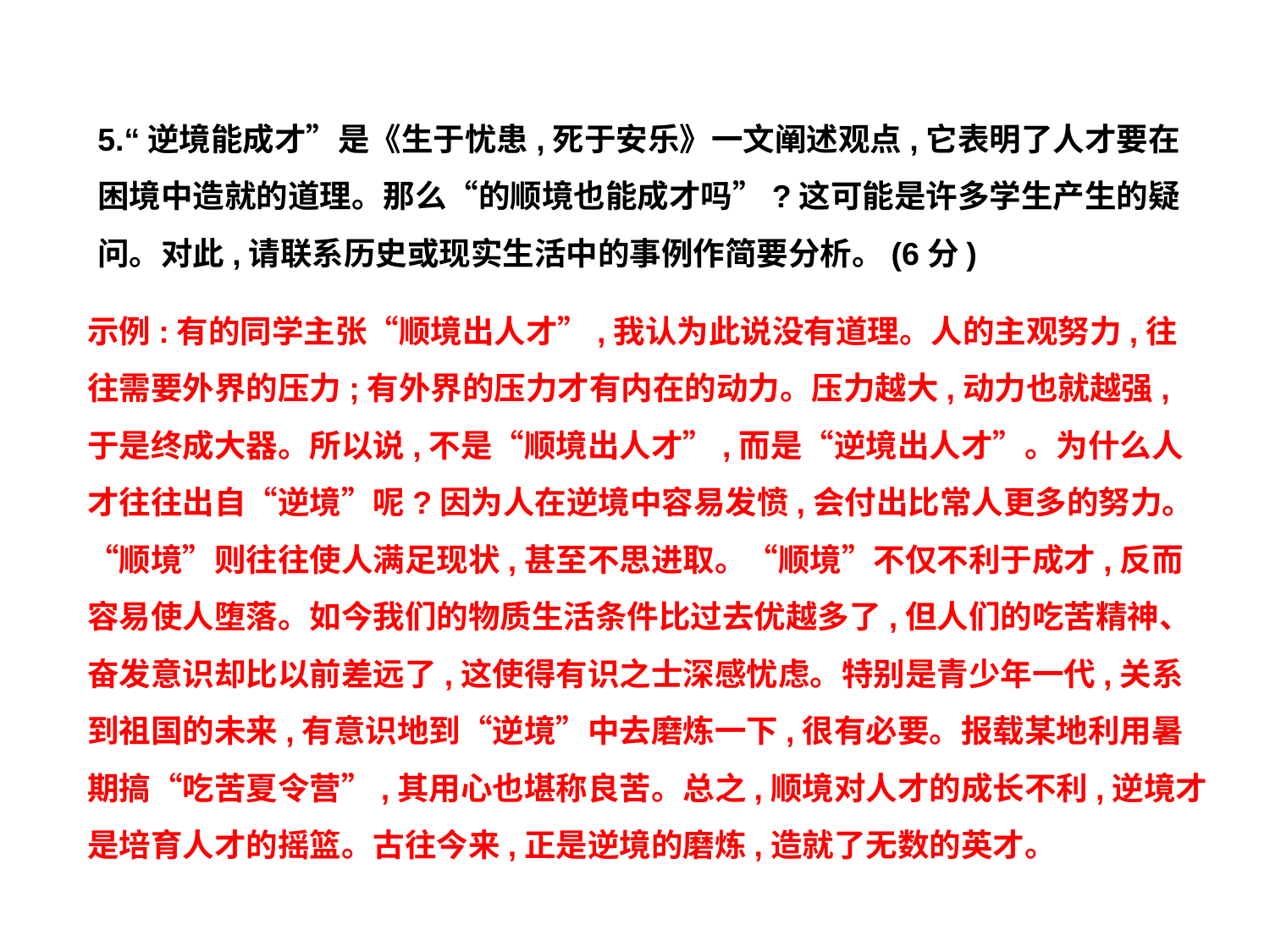

5.“逆境能成才”是《生于忧患,死于安乐》一文阐述观点,它表明了人才要在困境中造就的道理。那么“的顺境也能成才吗”?这可能是许多学生产生的疑问。对此,请联系历史或现实生活中的事例作简要分析。(6分)
示例:有的同学主张“顺境出人才”,我认为此说没有道理。人的主观努力,往往需要外界的压力;有外界的压力才有内在的动力。压力越大,动力也就越强,于是终成大器。所以说,不是“顺境出人才”,而是“逆境出人才”。为什么人才往往出自“逆境”呢?因为人在逆境中容易发愤,会付出比常人更多的努力。“顺境”则往往使人满足现状,甚至不思进取。“顺境”不仅不利于成才,反而容易使人堕落。如今我们的物质生活条件比过去优越多了,但人们的吃苦精神、奋发意识却比以前差远了,这使得有识之士深感忧虑。特别是青少年一代,关系到祖国的未来,有意识地到“逆境”中去磨炼一下,很有必要。报载某地利用暑期搞“吃苦夏令营”,其用心也堪称良苦。总之,顺境对人才的成长不利,逆境才是培育人才的摇篮。古往今来,正是逆境的磨炼,造就了无数的英才。